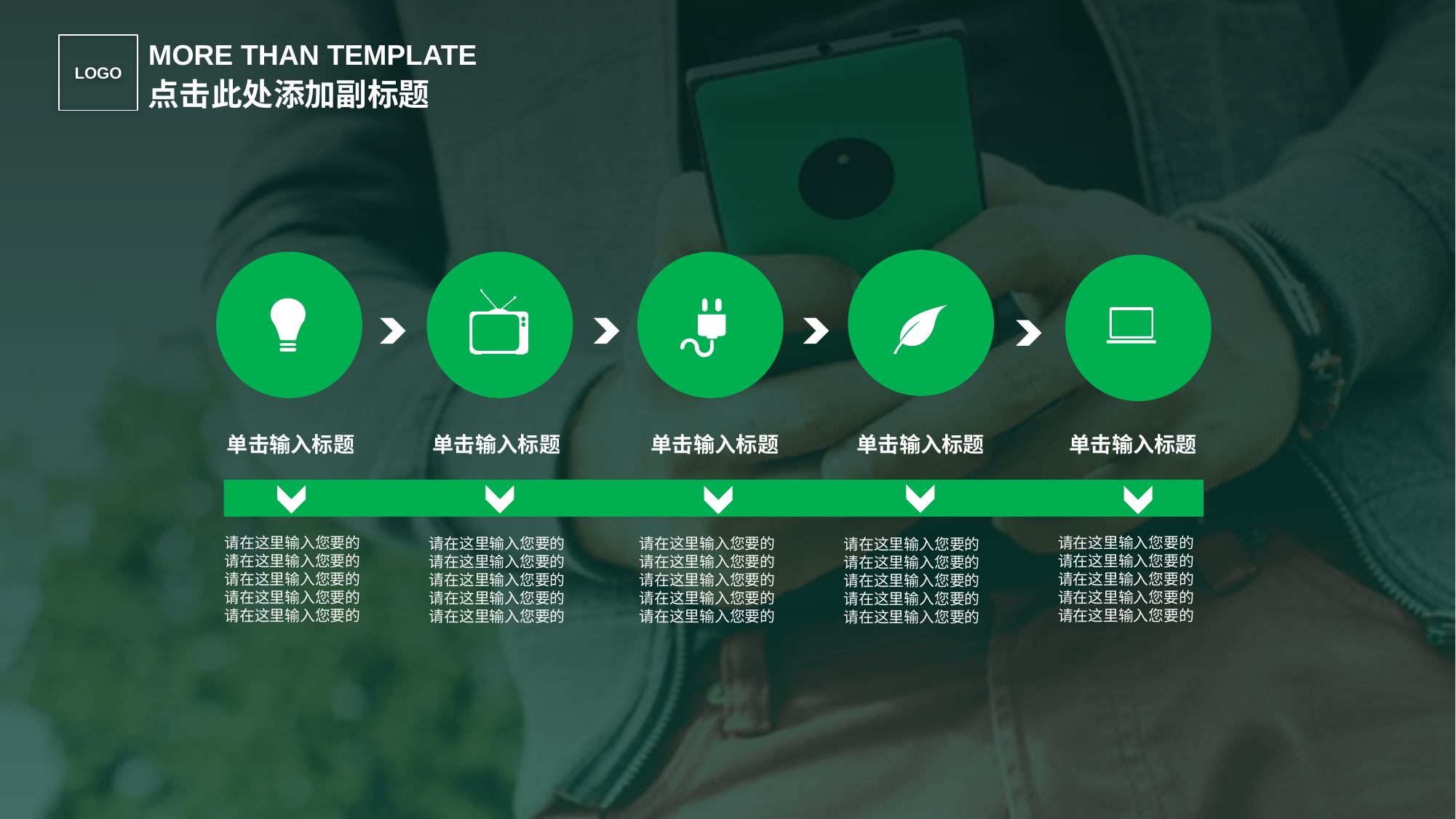

MORE THAN TEMPLATE
点击此处添加副标题
LOGO

单击输入标题
单击输入标题
单击输入标题
单击输入标题
单击输入标题

请在这里输入您要的
请在这里输入您要的
请在这里输入您要的
请在这里输入您要的
请在这里输入您要的

请在这里输入您要的
请在这里输入您要的
请在这里输入您要的
请在这里输入您要的
请在这里输入您要的

请在这里输入您要的
请在这里输入您要的
请在这里输入您要的
请在这里输入您要的
请在这里输入您要的

请在这里输入您要的
请在这里输入您要的
请在这里输入您要的
请在这里输入您要的
请在这里输入您要的

请在这里输入您要的
请在这里输入您要的
请在这里输入您要的
请在这里输入您要的
请在这里输入您要的